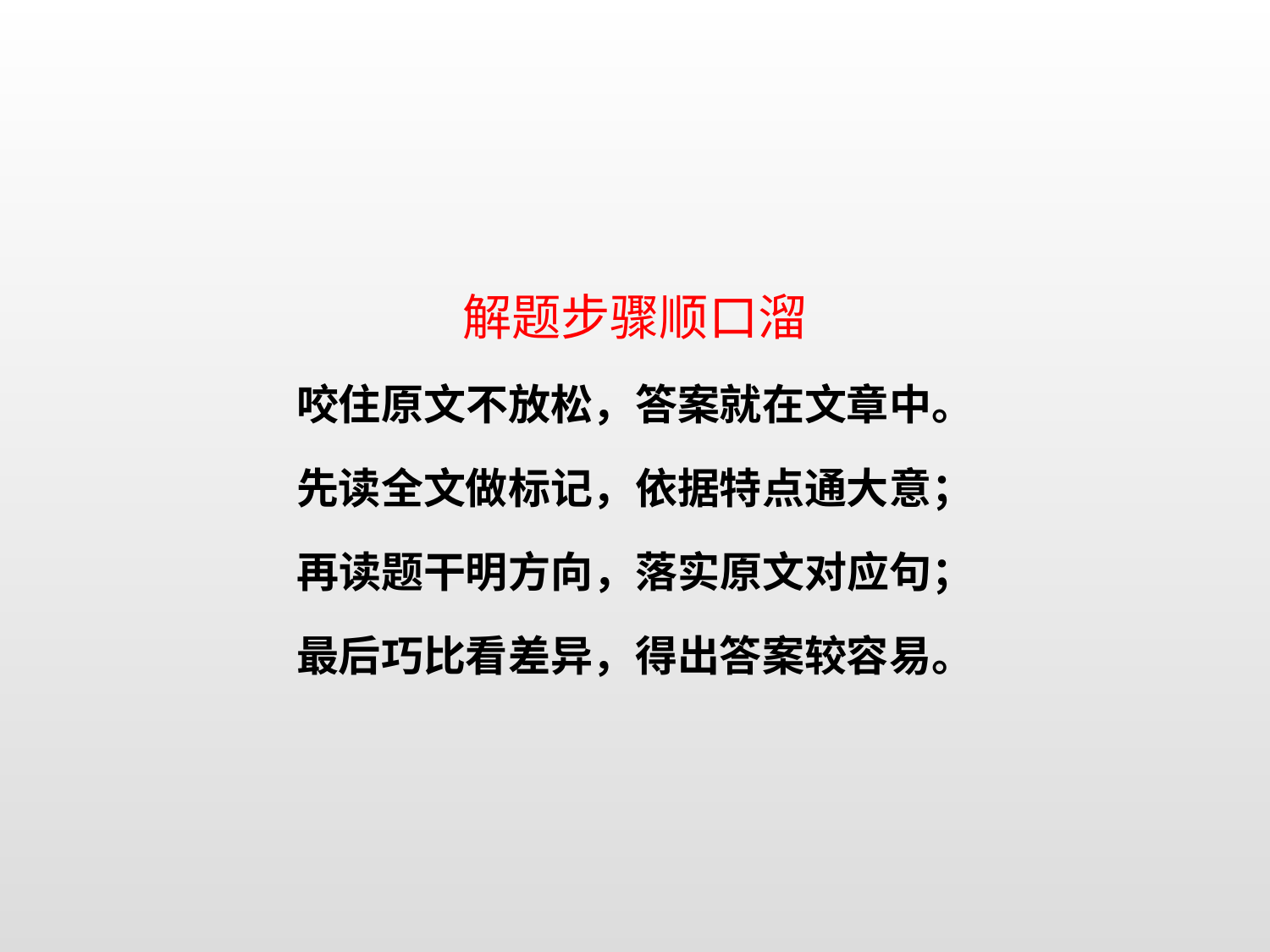

解题步骤顺口溜
咬住原文不放松，答案就在文章中。
先读全文做标记，依据特点通大意；
再读题干明方向，落实原文对应句；
最后巧比看差异，得出答案较容易。